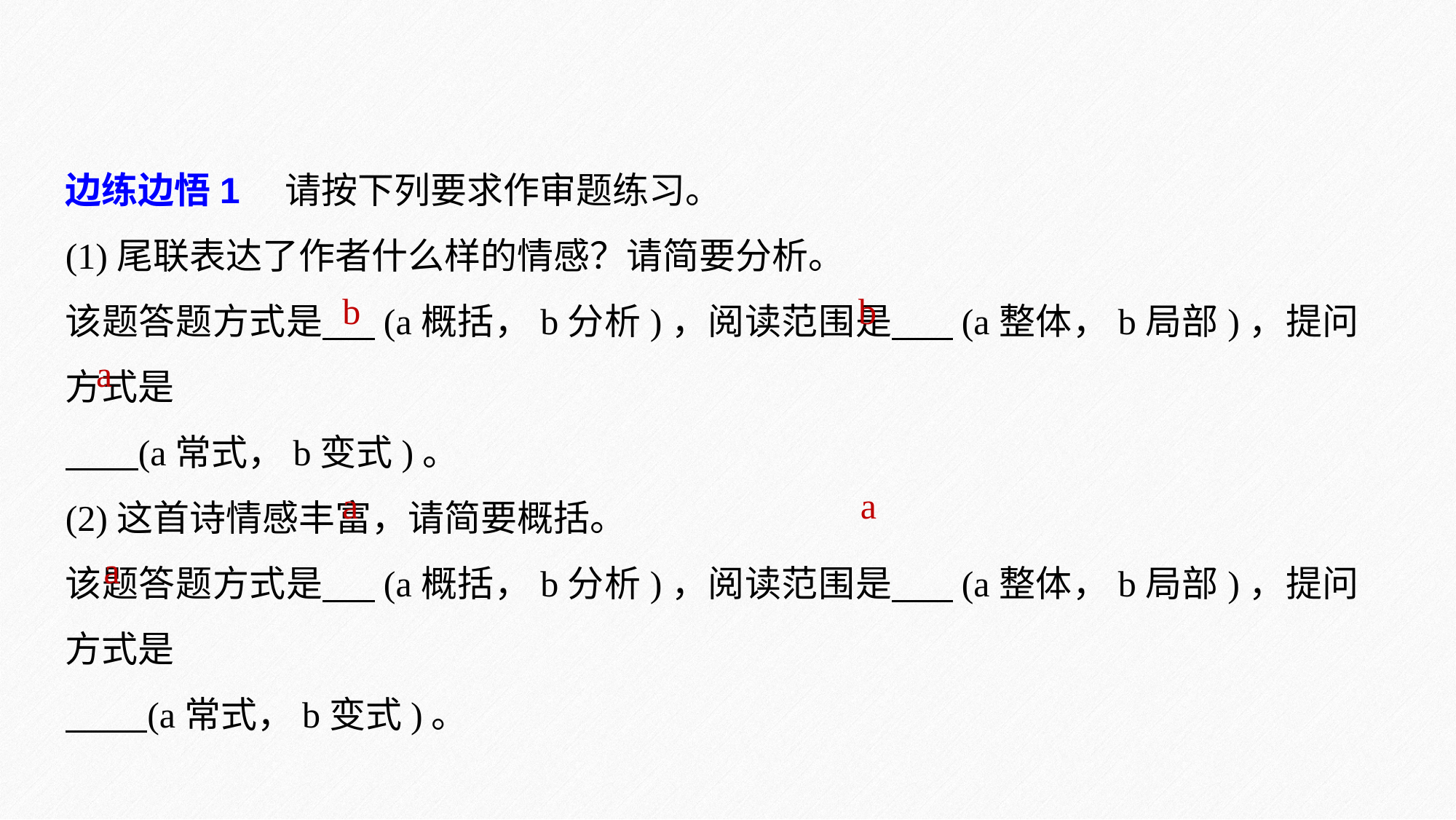

边练边悟1　请按下列要求作审题练习。
(1)尾联表达了作者什么样的情感？请简要分析。
该题答题方式是      (a概括，b分析)，阅读范围是       (a整体，b局部)，提问方式是
        (a常式，b变式)。
(2)这首诗情感丰富，请简要概括。
该题答题方式是      (a概括，b分析)，阅读范围是       (a整体，b局部)，提问方式是
         (a常式，b变式)。
 b
 b
  a
  a
  a
 a